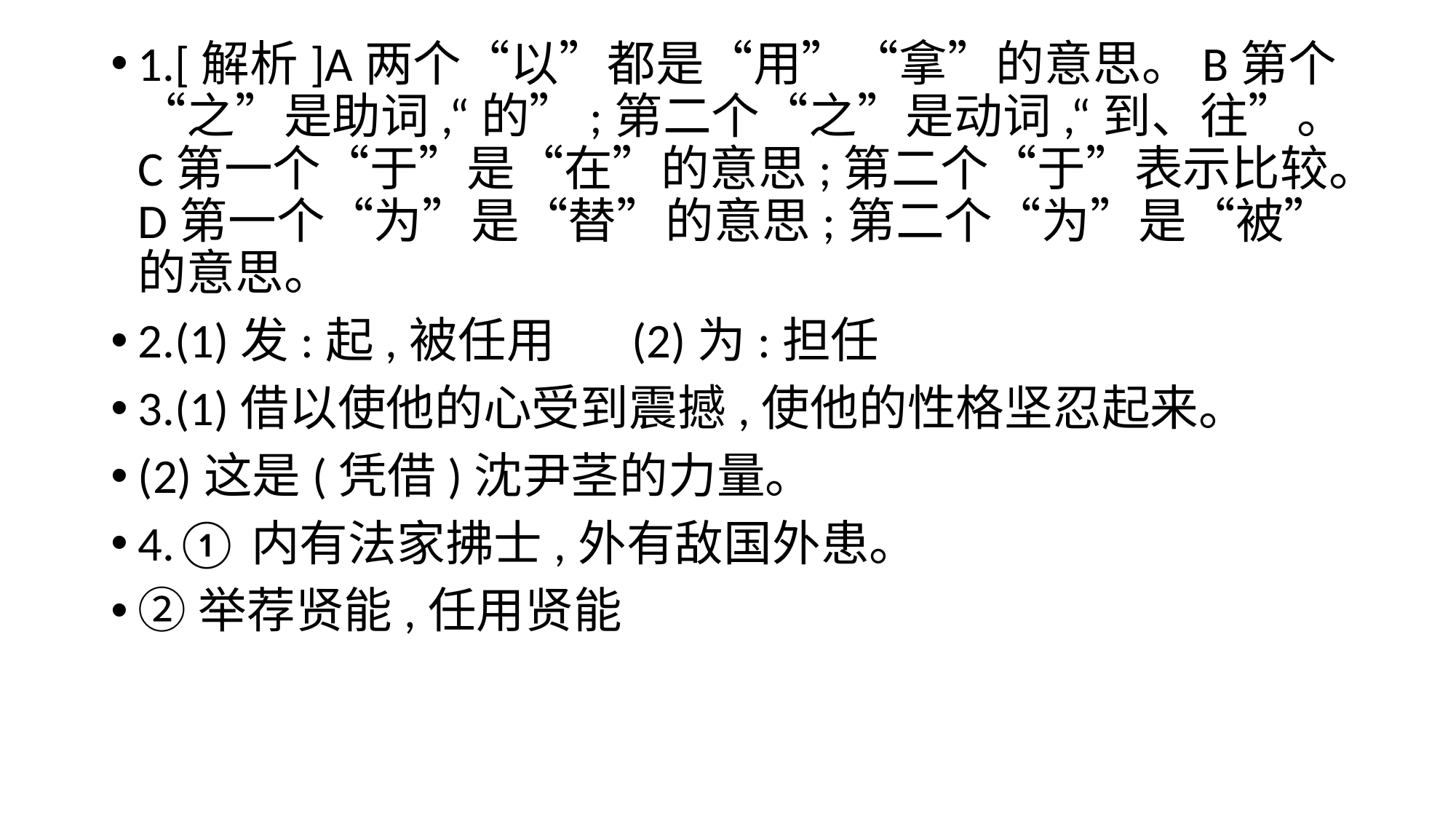

1.[解析]A两个“以”都是“用”“拿”的意思。B第个“之”是助词,“的”;第二个“之”是动词,“到、往”。C第一个“于”是“在”的意思;第二个“于”表示比较。D第一个“为”是“替”的意思;第二个“为”是“被”的意思。
2.(1)发:起,被任用      (2)为:担任
3.(1)借以使他的心受到震撼,使他的性格坚忍起来。
(2)这是(凭借)沈尹茎的力量。
4.①内有法家拂士,外有敌国外患。
②举荐贤能,任用贤能